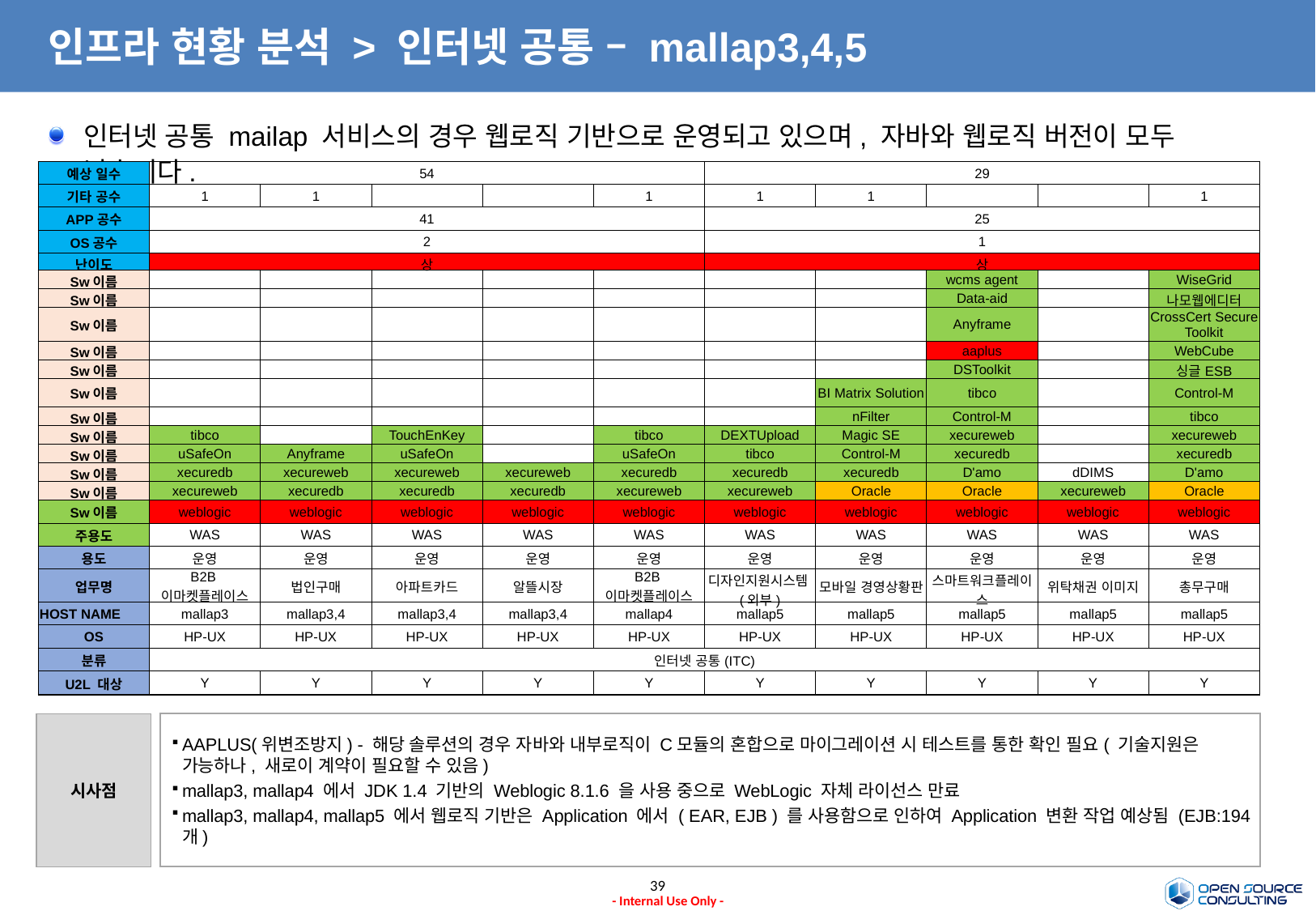

# 인프라 현황 분석 > 인터넷 공통 – mallap3,4,5
인터넷 공통 mailap 서비스의 경우 웹로직 기반으로 운영되고 있으며, 자바와 웹로직 버전이 모두 낮습니다.
| 예상 일수 | 54 |  |  |  |  | 29 |  |  |  |  |
| --- | --- | --- | --- | --- | --- | --- | --- | --- | --- | --- |
| 기타 공수 | 1 | 1 |  |  | 1 | 1 | 1 |  |  | 1 |
| APP공수 | 41 |  |  |  |  | 25 |  |  |  |  |
| OS공수 | 2 |  |  |  |  | 1 |  |  |  |  |
| 난이도 | 상 |  |  |  |  | 상 |  |  |  |  |
| Sw이름 |  |  |  |  |  |  |  | wcms agent |  | WiseGrid |
| Sw이름 |  |  |  |  |  |  |  | Data-aid |  | 나모웹에디터 |
| Sw이름 |  |  |  |  |  |  |  | Anyframe |  | CrossCert Secure Toolkit |
| Sw이름 |  |  |  |  |  |  |  | aaplus |  | WebCube |
| Sw이름 |  |  |  |  |  |  |  | DSToolkit |  | 싱글ESB |
| Sw이름 |  |  |  |  |  |  | BI Matrix Solution | tibco |  | Control-M |
| Sw이름 |  |  |  |  |  |  | nFilter | Control-M |  | tibco |
| Sw이름 | tibco |  | TouchEnKey |  | tibco | DEXTUpload | Magic SE | xecureweb |  | xecureweb |
| Sw이름 | uSafeOn | Anyframe | uSafeOn |  | uSafeOn | tibco | Control-M | xecuredb |  | xecuredb |
| Sw이름 | xecuredb | xecureweb | xecureweb | xecureweb | xecuredb | xecuredb | xecuredb | D'amo | dDIMS | D'amo |
| Sw이름 | xecureweb | xecuredb | xecuredb | xecuredb | xecureweb | xecureweb | Oracle | Oracle | xecureweb | Oracle |
| Sw이름 | weblogic | weblogic | weblogic | weblogic | weblogic | weblogic | weblogic | weblogic | weblogic | weblogic |
| 주용도 | WAS | WAS | WAS | WAS | WAS | WAS | WAS | WAS | WAS | WAS |
| 용도 | 운영 | 운영 | 운영 | 운영 | 운영 | 운영 | 운영 | 운영 | 운영 | 운영 |
| 업무명 | B2B이마켓플레이스 | 법인구매 | 아파트카드 | 알뜰시장 | B2B이마켓플레이스 | 디자인지원시스템(외부) | 모바일 경영상황판 | 스마트워크플레이스 | 위탁채권 이미지 | 총무구매 |
| HOST NAME | mallap3 | mallap3,4 | mallap3,4 | mallap3,4 | mallap4 | mallap5 | mallap5 | mallap5 | mallap5 | mallap5 |
| OS | HP-UX | HP-UX | HP-UX | HP-UX | HP-UX | HP-UX | HP-UX | HP-UX | HP-UX | HP-UX |
| 분류 | 인터넷 공통(ITC) |  |  |  |  |  |  |  |  |  |
| U2L 대상 | Y | Y | Y | Y | Y | Y | Y | Y | Y | Y |
시사점
AAPLUS(위변조방지) - 해당 솔루션의 경우 자바와 내부로직이 C모듈의 혼합으로 마이그레이션 시 테스트를 통한 확인 필요( 기술지원은 가능하나, 새로이 계약이 필요할 수 있음)
mallap3, mallap4 에서 JDK 1.4 기반의 Weblogic 8.1.6 을 사용 중으로 WebLogic 자체 라이선스 만료
mallap3, mallap4, mallap5 에서 웹로직 기반은 Application 에서 ( EAR, EJB ) 를 사용함으로 인하여 Application 변환 작업 예상됨 (EJB:194개)